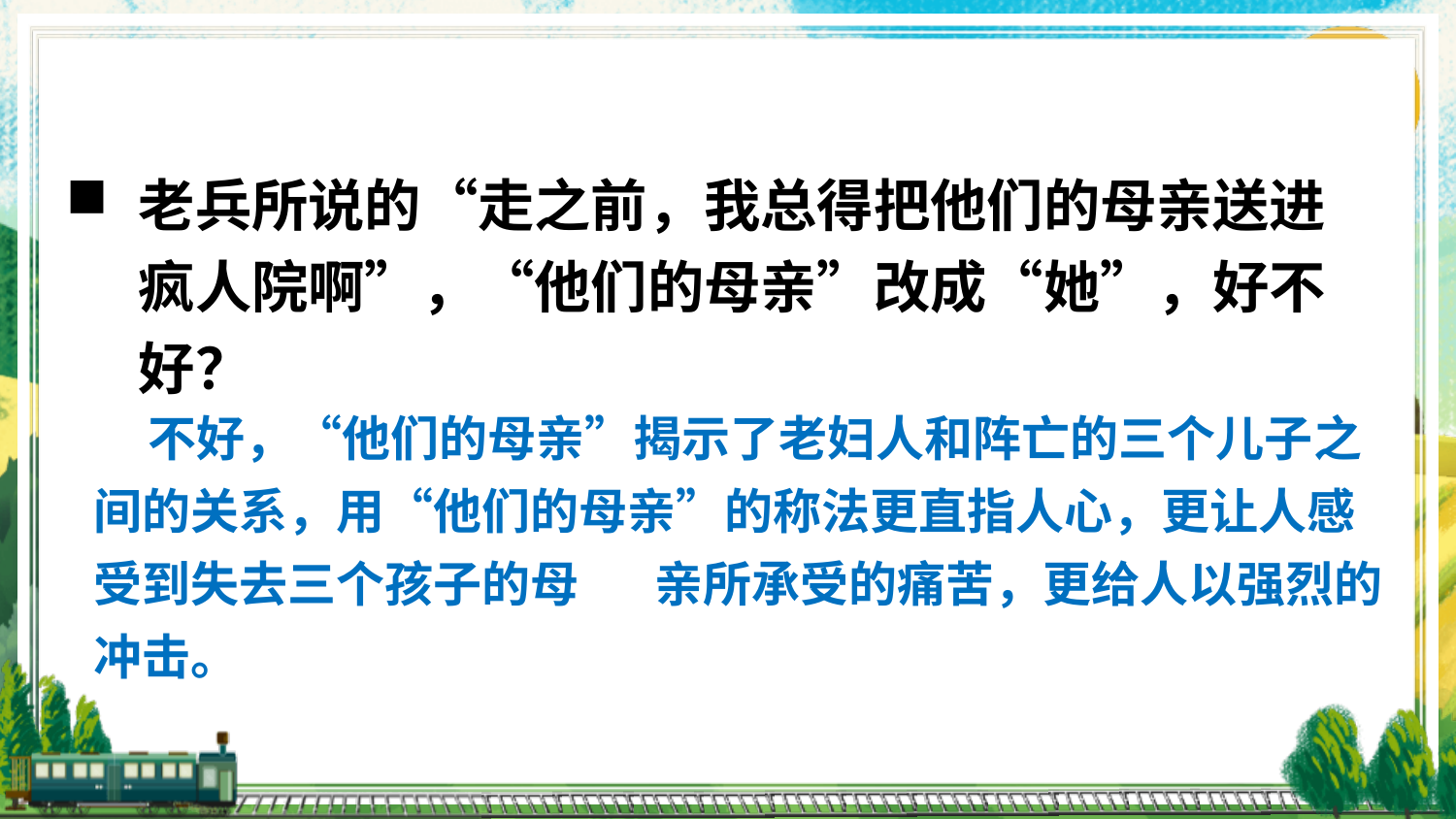

老兵所说的“走之前，我总得把他们的母亲送进疯人院啊”，“他们的母亲”改成“她”，好不好？
    不好，“他们的母亲”揭示了老妇人和阵亡的三个儿子之间的关系，用“他们的母亲”的称法更直指人心，更让人感受到失去三个孩子的母       亲所承受的痛苦，更给人以强烈的冲击。